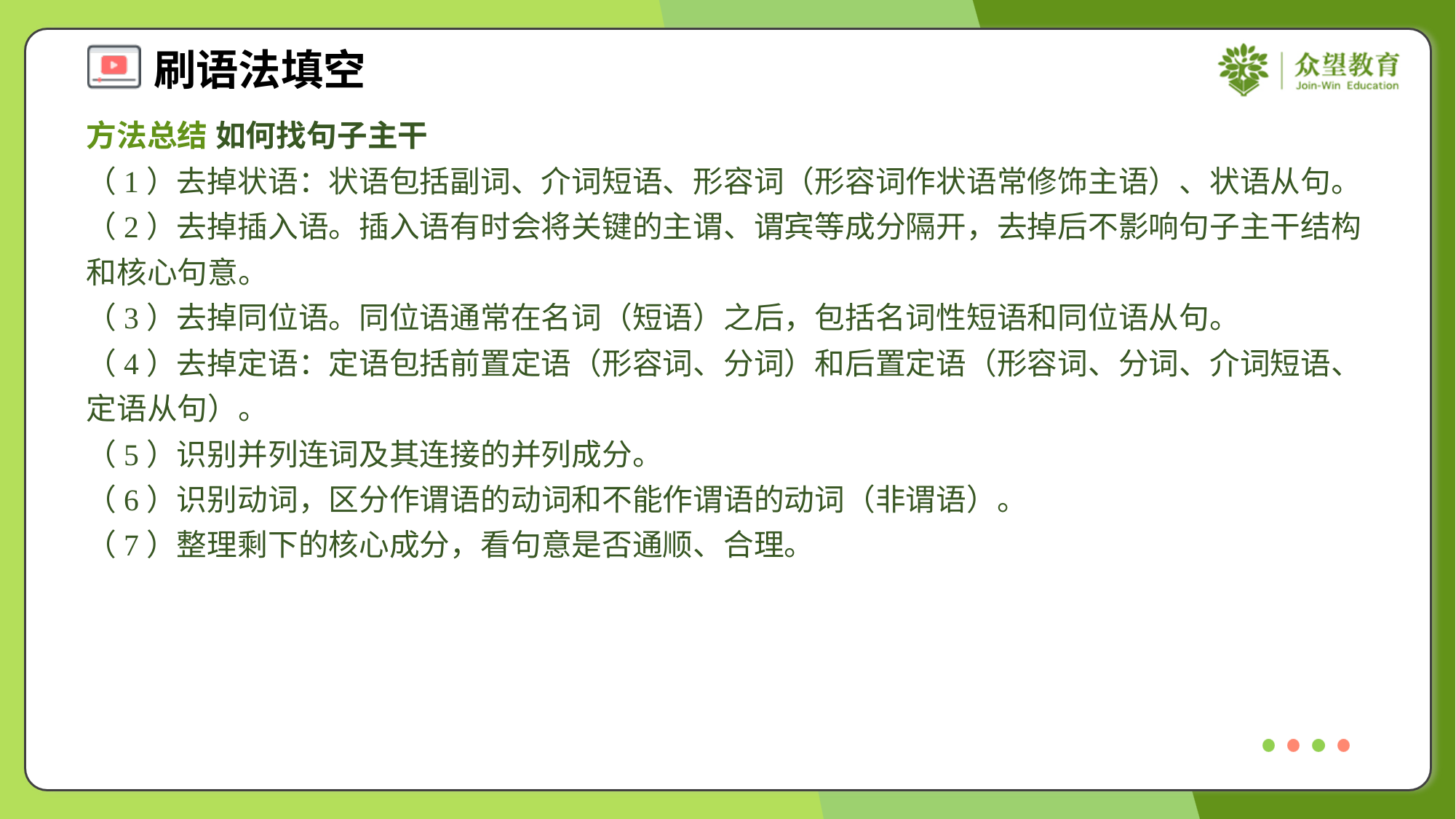

方法总结 如何找句子主干
（1）去掉状语：状语包括副词、介词短语、形容词（形容词作状语常修饰主语）、状语从句。
（2）去掉插入语。插入语有时会将关键的主谓、谓宾等成分隔开，去掉后不影响句子主干结构和核心句意。
（3）去掉同位语。同位语通常在名词（短语）之后，包括名词性短语和同位语从句。
（4）去掉定语：定语包括前置定语（形容词、分词）和后置定语（形容词、分词、介词短语、定语从句）。
（5）识别并列连词及其连接的并列成分。
（6）识别动词，区分作谓语的动词和不能作谓语的动词（非谓语）。
（7）整理剩下的核心成分，看句意是否通顺、合理。